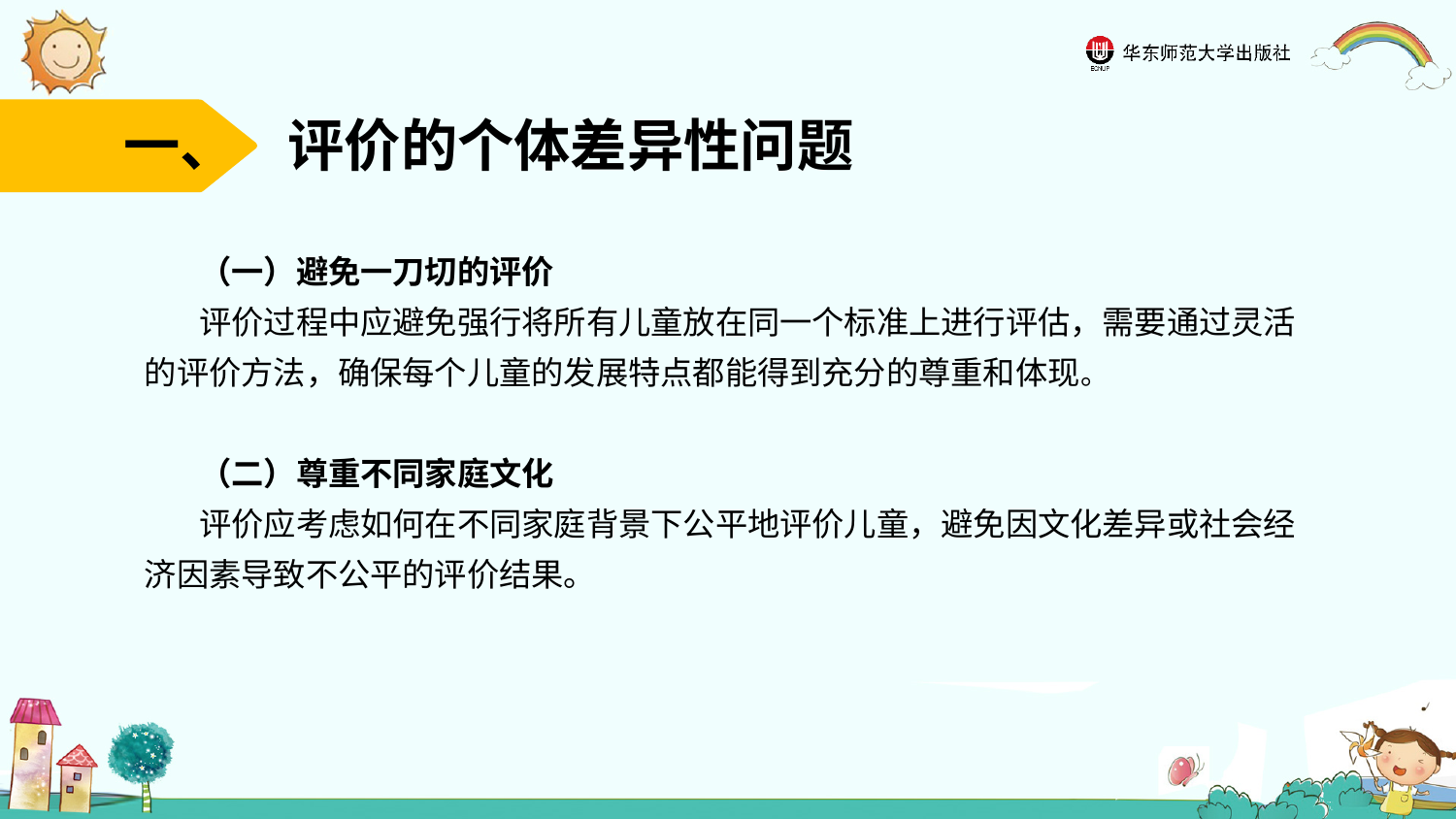

一、    评价的个体差异性问题
（一）避免一刀切的评价
评价过程中应避免强行将所有儿童放在同一个标准上进行评估，需要通过灵活的评价方法，确保每个儿童的发展特点都能得到充分的尊重和体现。

（二）尊重不同家庭文化
评价应考虑如何在不同家庭背景下公平地评价儿童，避免因文化差异或社会经济因素导致不公平的评价结果。